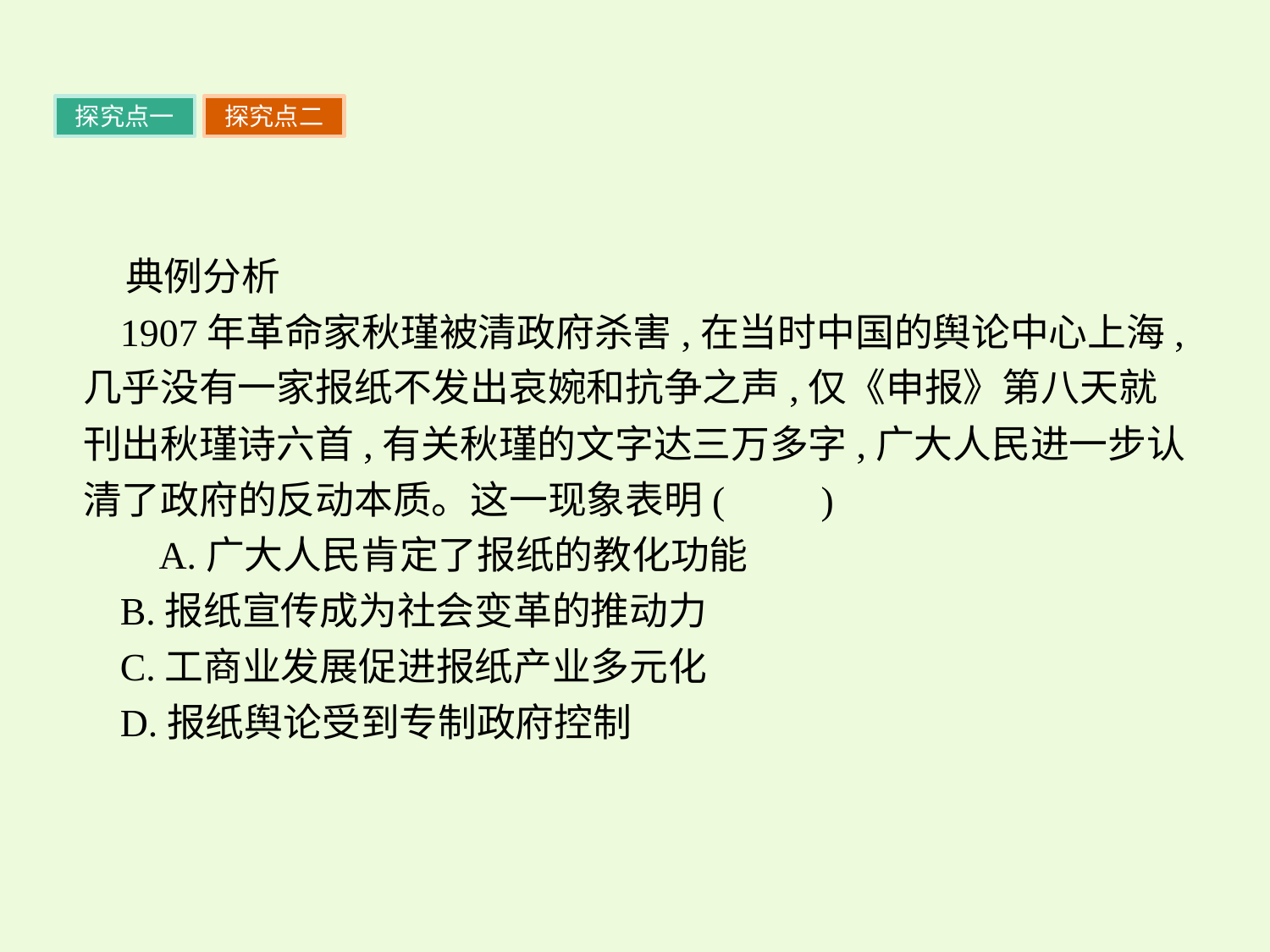

探究点一
探究点二
典例分析
1907年革命家秋瑾被清政府杀害,在当时中国的舆论中心上海,几乎没有一家报纸不发出哀婉和抗争之声,仅《申报》第八天就刊出秋瑾诗六首,有关秋瑾的文字达三万多字,广大人民进一步认清了政府的反动本质。这一现象表明(　　)
    A.广大人民肯定了报纸的教化功能
B.报纸宣传成为社会变革的推动力
C.工商业发展促进报纸产业多元化
D.报纸舆论受到专制政府控制